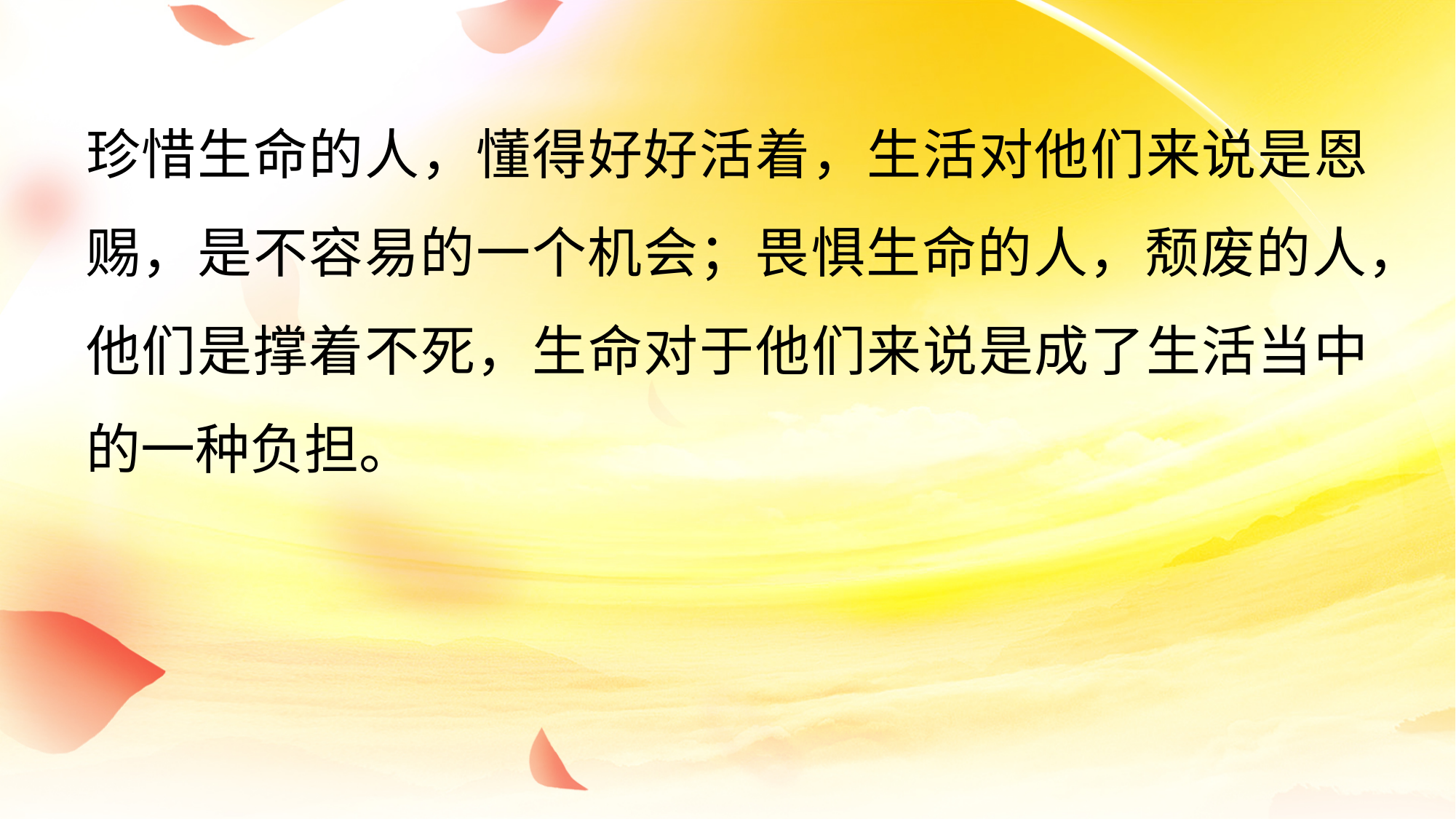

珍惜生命的人，懂得好好活着，生活对他们来说是恩赐，是不容易的一个机会；畏惧生命的人，颓废的人，他们是撑着不死，生命对于他们来说是成了生活当中的一种负担。